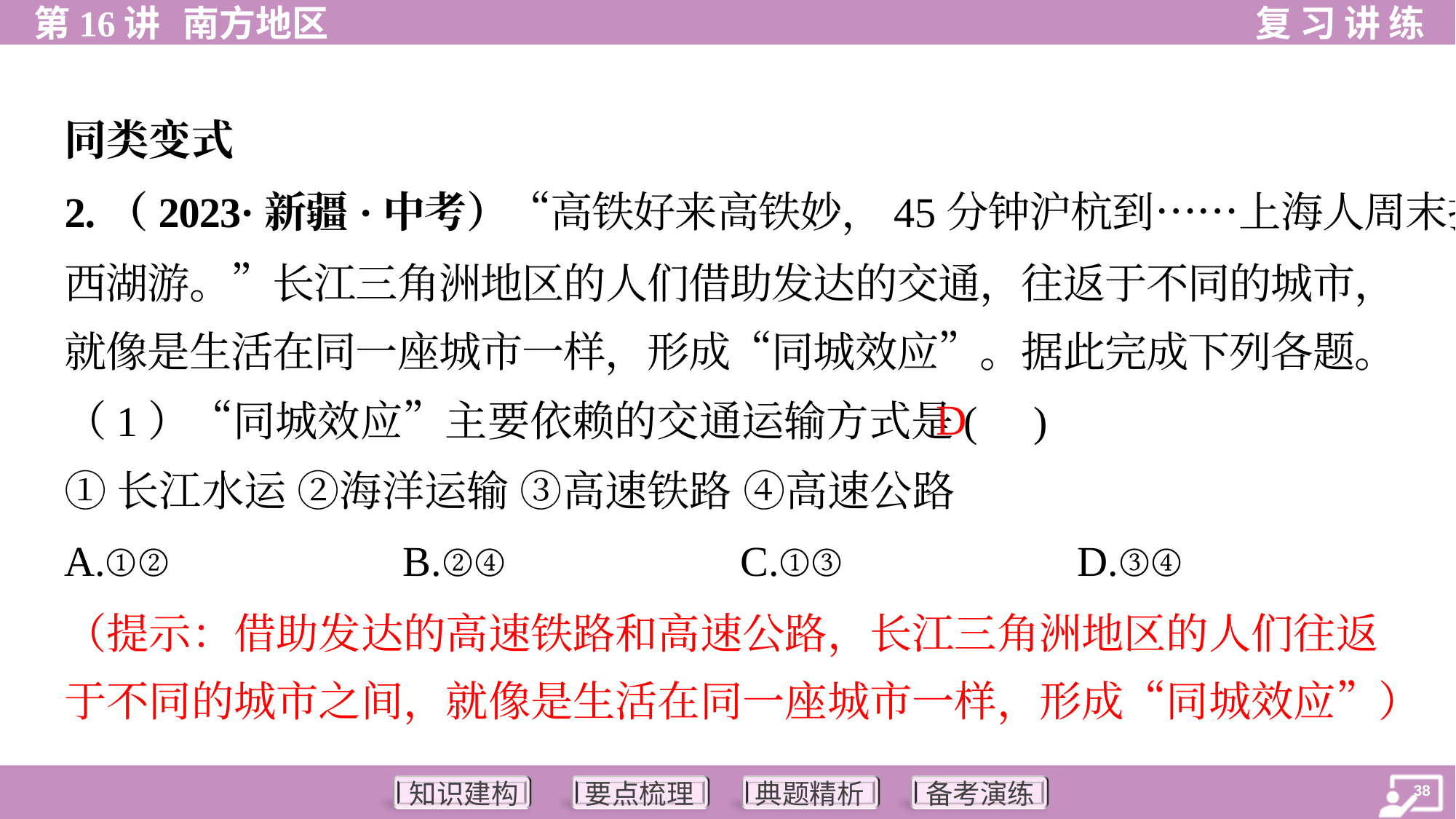

同类变式
2.（2023·新疆·中考）“高铁好来高铁妙，45分钟沪杭到……上海人周末把
西湖游。”长江三角洲地区的人们借助发达的交通，往返于不同的城市，
就像是生活在同一座城市一样，形成“同城效应”。据此完成下列各题。
D
（1）“同城效应”主要依赖的交通运输方式是(     )
①长江水运 ②海洋运输 ③高速铁路 ④高速公路
A.①②	B.②④	C.①③	D.③④
（提示：借助发达的高速铁路和高速公路，长江三角洲地区的人们往返
于不同的城市之间，就像是生活在同一座城市一样，形成“同城效应”）